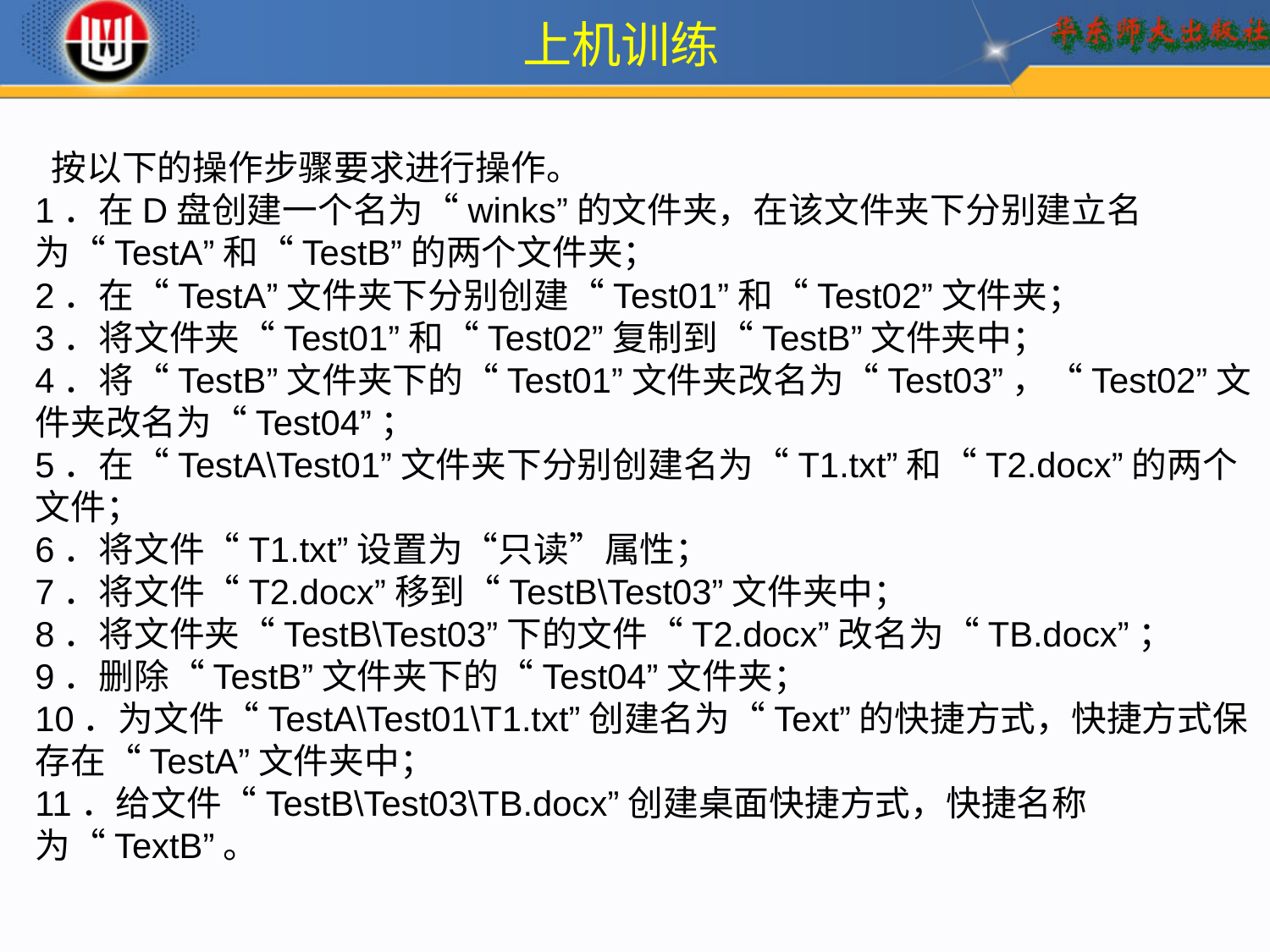

上机训练
 按以下的操作步骤要求进行操作。
1．在D盘创建一个名为“winks”的文件夹，在该文件夹下分别建立名为“TestA”和“TestB”的两个文件夹；
2．在“TestA”文件夹下分别创建“Test01”和“Test02”文件夹；
3．将文件夹“Test01”和“Test02”复制到“TestB”文件夹中；
4．将“TestB”文件夹下的“Test01”文件夹改名为“Test03”，“Test02”文件夹改名为“Test04”；
5．在“TestA\Test01”文件夹下分别创建名为“T1.txt”和“T2.docx”的两个文件；
6．将文件“T1.txt”设置为“只读”属性；
7．将文件“T2.docx”移到“TestB\Test03”文件夹中；
8．将文件夹“TestB\Test03”下的文件“T2.docx”改名为“TB.docx”；
9．删除“TestB”文件夹下的“Test04”文件夹；
10．为文件“TestA\Test01\T1.txt”创建名为“Text”的快捷方式，快捷方式保存在“TestA”文件夹中；
11．给文件“TestB\Test03\TB.docx”创建桌面快捷方式，快捷名称为“TextB”。